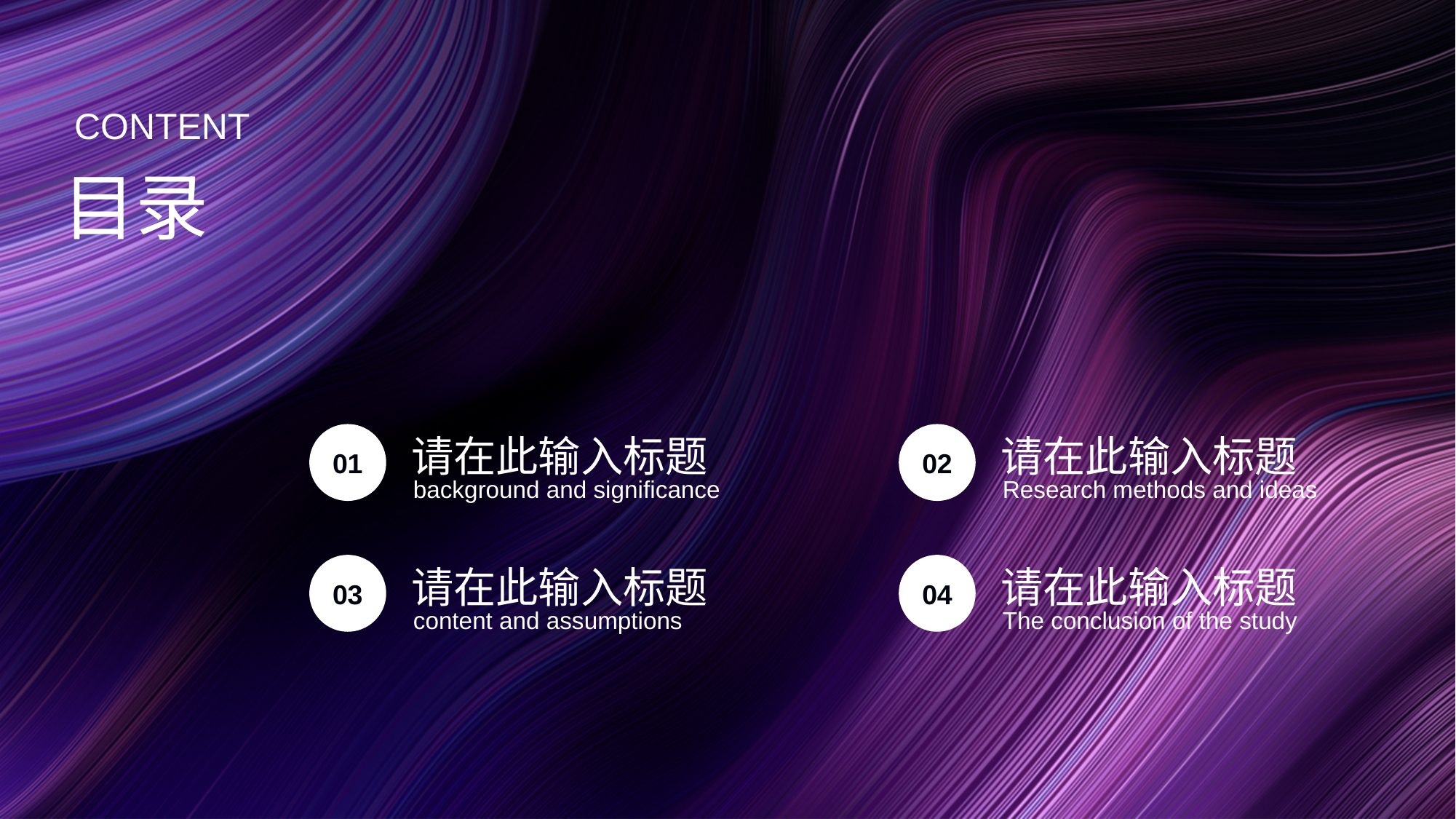

CONTENT
目录
01
02
请在此输入标题
请在此输入标题
background and significance
Research methods and ideas
03
04
请在此输入标题
请在此输入标题
content and assumptions
The conclusion of the study